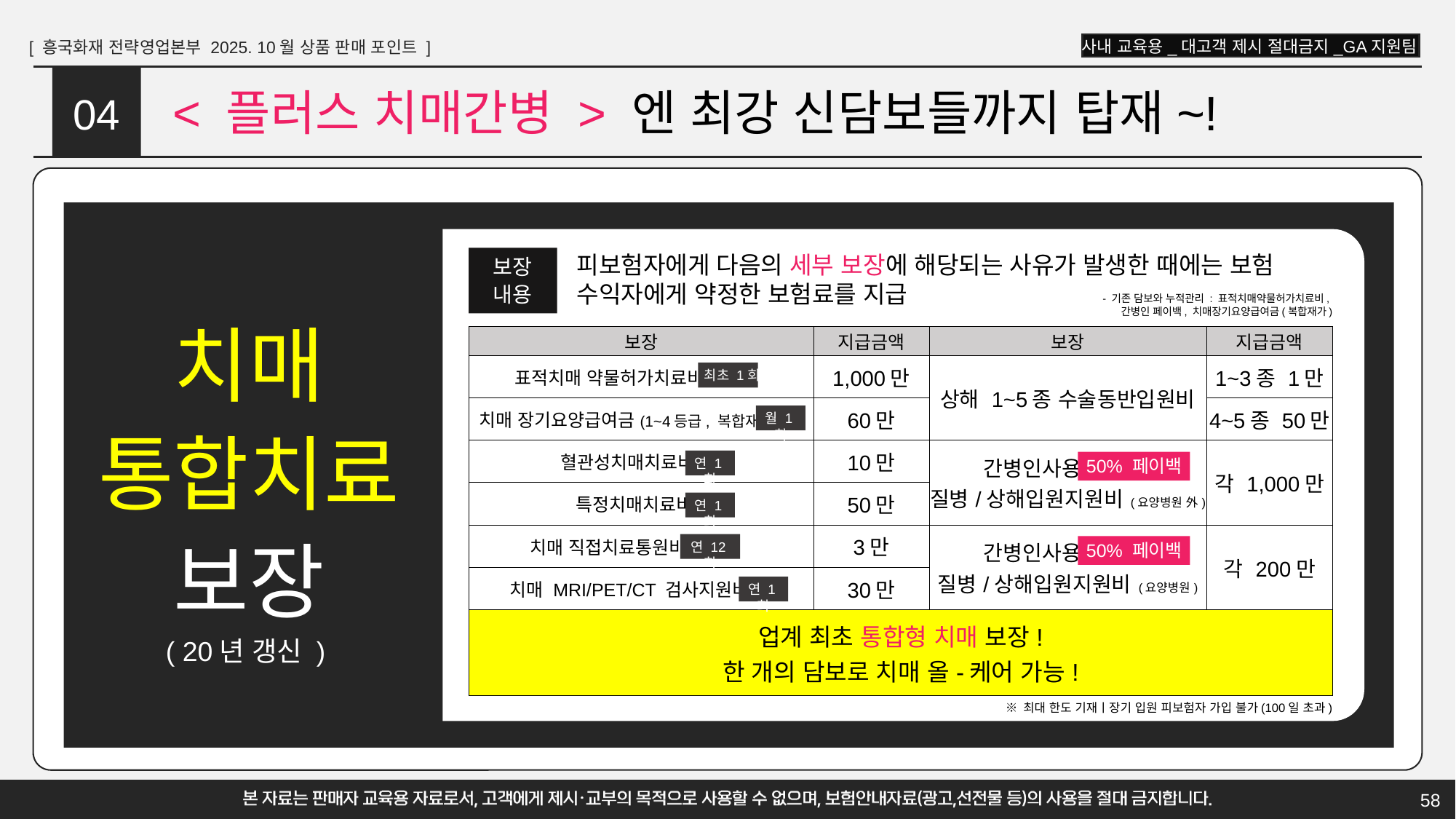

# < 플러스 치매간병 > 엔 최강 신담보들까지 탑재~!
04

피보험자에게 다음의 세부 보장에 해당되는 사유가 발생한 때에는 보험 수익자에게 약정한 보험료를 지급
보장
내용

- 기존 담보와 누적관리 : 표적치매약물허가치료비,
간병인 페이백, 치매장기요양급여금(복합재가)
치매
통합치료
보장
| 보장 | 지급금액 | 보장 | 지급금액 |
| --- | --- | --- | --- |
| 표적치매 약물허가치료비 | 1,000만 | 상해 1~5종 수술동반입원비 | 1~3종 1만 |
| 치매 장기요양급여금(1~4등급, 복합재가) | 60만 |  | 4~5종 50만 |
| 혈관성치매치료비 | 10만 | 간병인사용 질병/상해입원지원비 (요양병원 外) | 각 1,000만 |
| 특정치매치료비 | 50만 |  |  |
| 치매 직접치료통원비 | 3만 | 간병인사용 질병/상해입원지원비 (요양병원) | 각 200만 |
| 치매 MRI/PET/CT 검사지원비 | 30만 |  |  |
| 업계 최초 통합형 치매 보장! 한 개의 담보로 치매 올-케어 가능! |  |  |  |
최초 1회

월 1회

50% 페이백
연 1회

연 1회

50% 페이백
연 12회

연 1회

( 20년 갱신 )
※ 최대 한도 기재ㅣ장기 입원 피보험자 가입 불가(100일 초과)
58